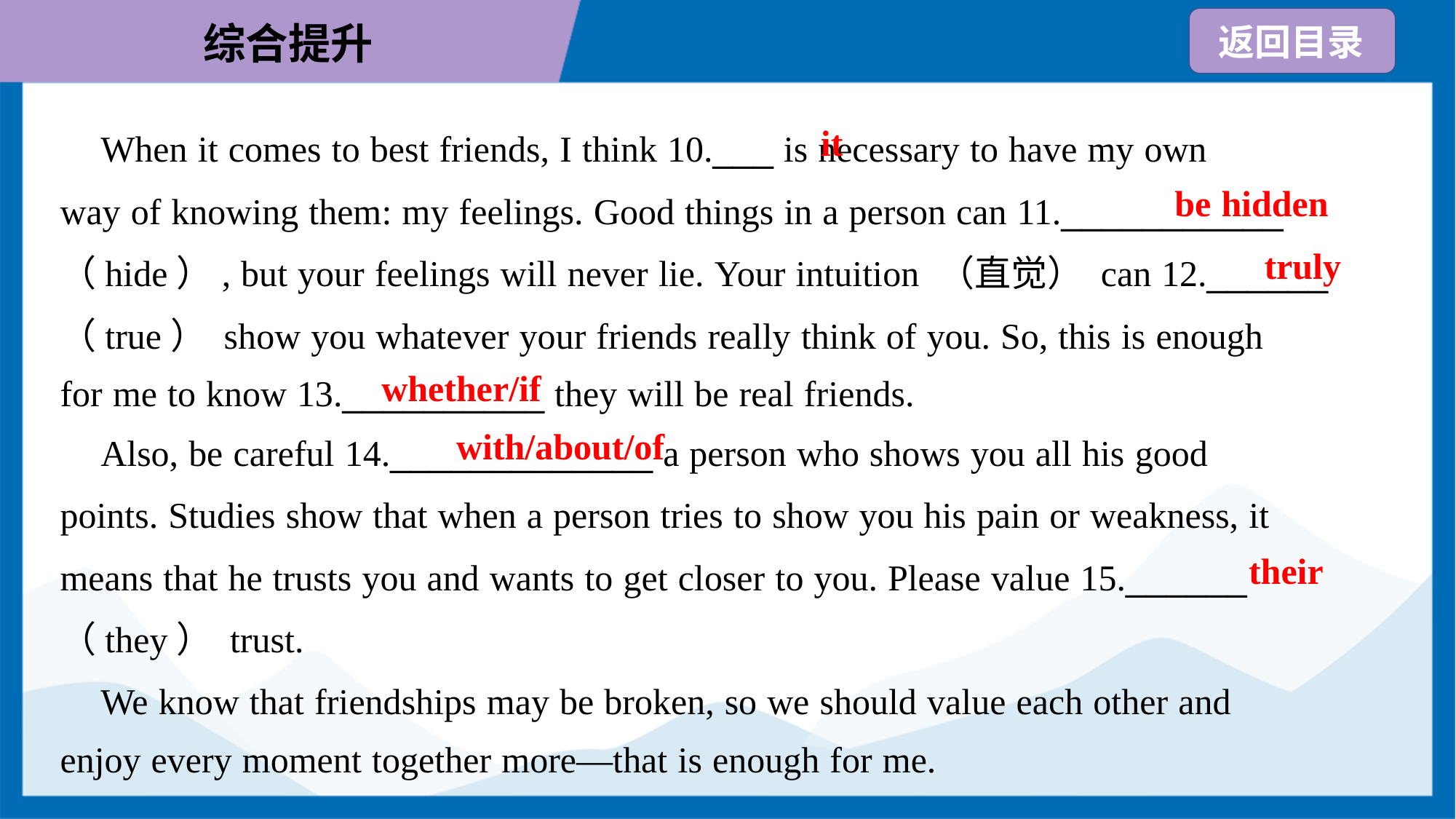

it
    When it comes to best friends, I think 10.___ is necessary to have my own
way of knowing them: my feelings. Good things in a person can 11.___________
（hide）, but your feelings will never lie. Your intuition （直觉） can 12.______
（true） show you whatever your friends really think of you. So, this is enough
for me to know 13.__________ they will be real friends.
be hidden
truly
whether/if
with/about/of
    Also, be careful 14._____________ a person who shows you all his good
points. Studies show that when a person tries to show you his pain or weakness, it
means that he trusts you and wants to get closer to you. Please value 15.______
（they） trust.
    We know that friendships may be broken, so we should value each other and
enjoy every moment together more—that is enough for me.
their